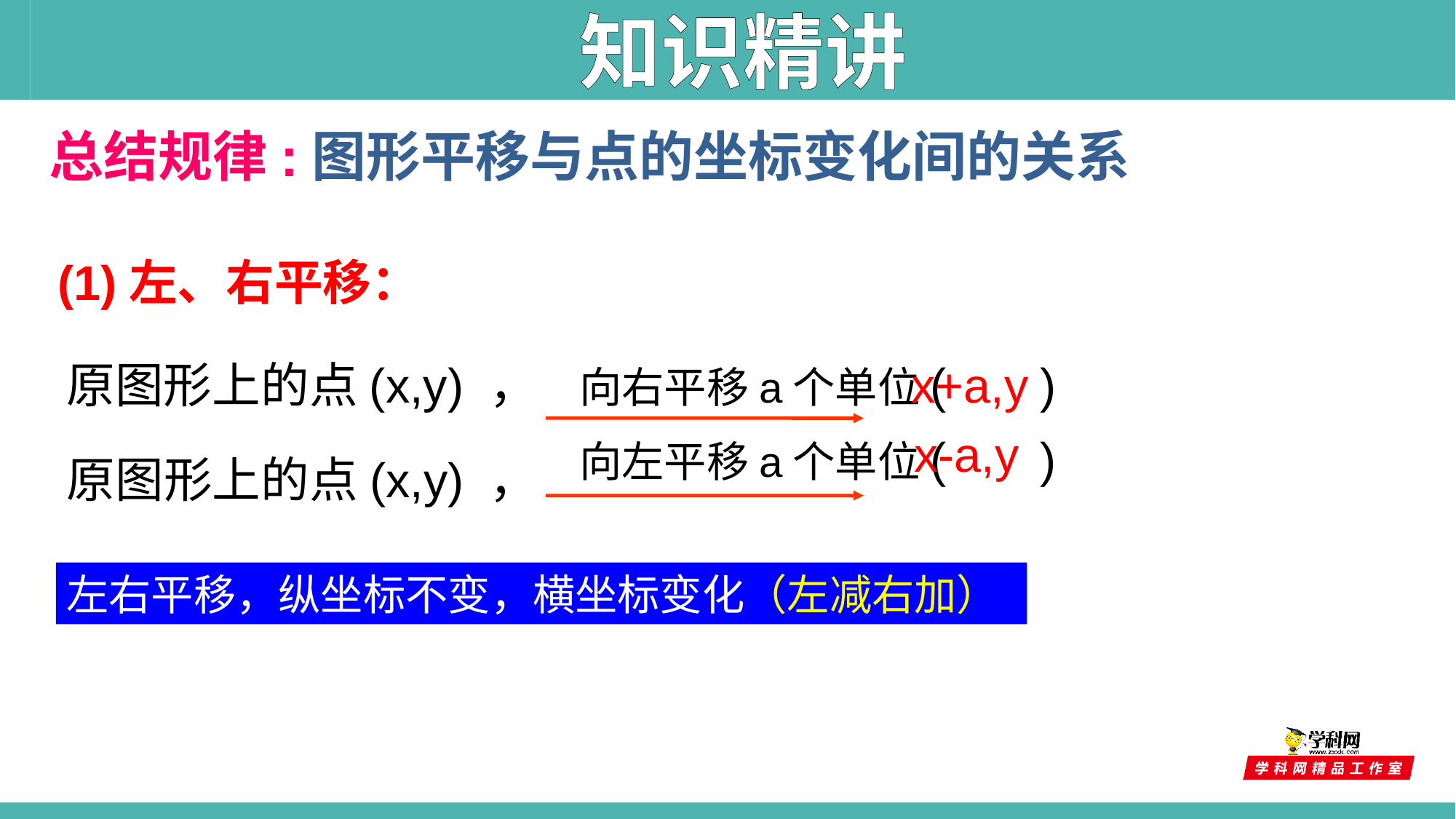

知识精讲
总结规律:图形平移与点的坐标变化间的关系
(1)左、右平移：
原图形上的点(x,y) ，
x+a,y
向右平移a个单位(       )

x-a,y
向左平移a个单位(       )

原图形上的点(x,y) ，
左右平移，纵坐标不变，横坐标变化（左减右加）